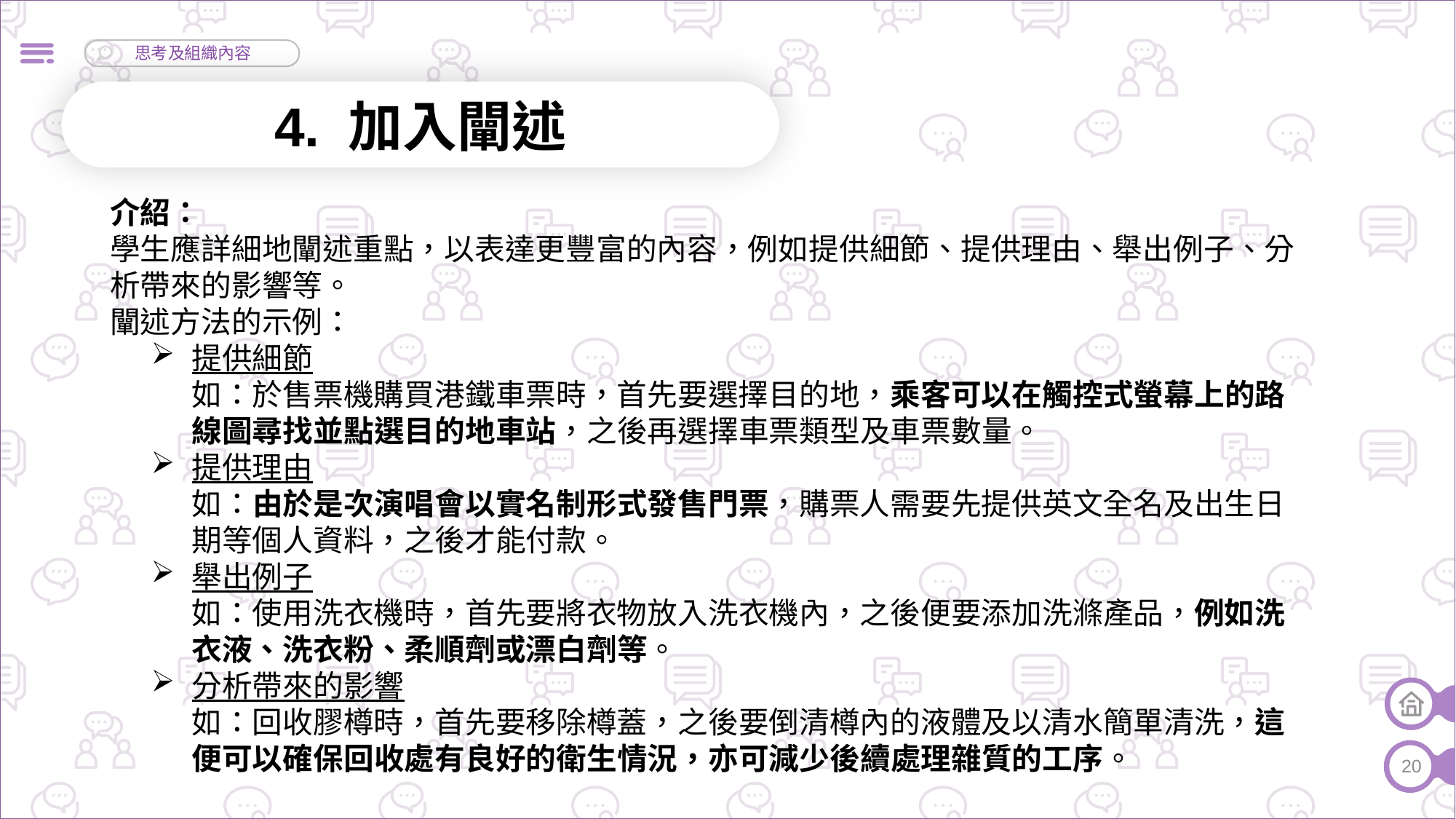

4. 加入闡述
介紹：
學生應詳細地闡述重點，以表達更豐富的內容，例如提供細節、提供理由、舉出例子、分析帶來的影響等。
闡述方法的示例：
提供細節
如：於售票機購買港鐵車票時，首先要選擇目的地，乘客可以在觸控式螢幕上的路線圖尋找並點選目的地車站，之後再選擇車票類型及車票數量。
提供理由
如：由於是次演唱會以實名制形式發售門票，購票人需要先提供英文全名及出生日期等個人資料，之後才能付款。
舉出例子
如：使用洗衣機時，首先要將衣物放入洗衣機內，之後便要添加洗滌產品，例如洗衣液、洗衣粉、柔順劑或漂白劑等。
分析帶來的影響
如：回收膠樽時，首先要移除樽蓋，之後要倒清樽內的液體及以清水簡單清洗，這便可以確保回收處有良好的衛生情況，亦可減少後續處理雜質的工序。
20